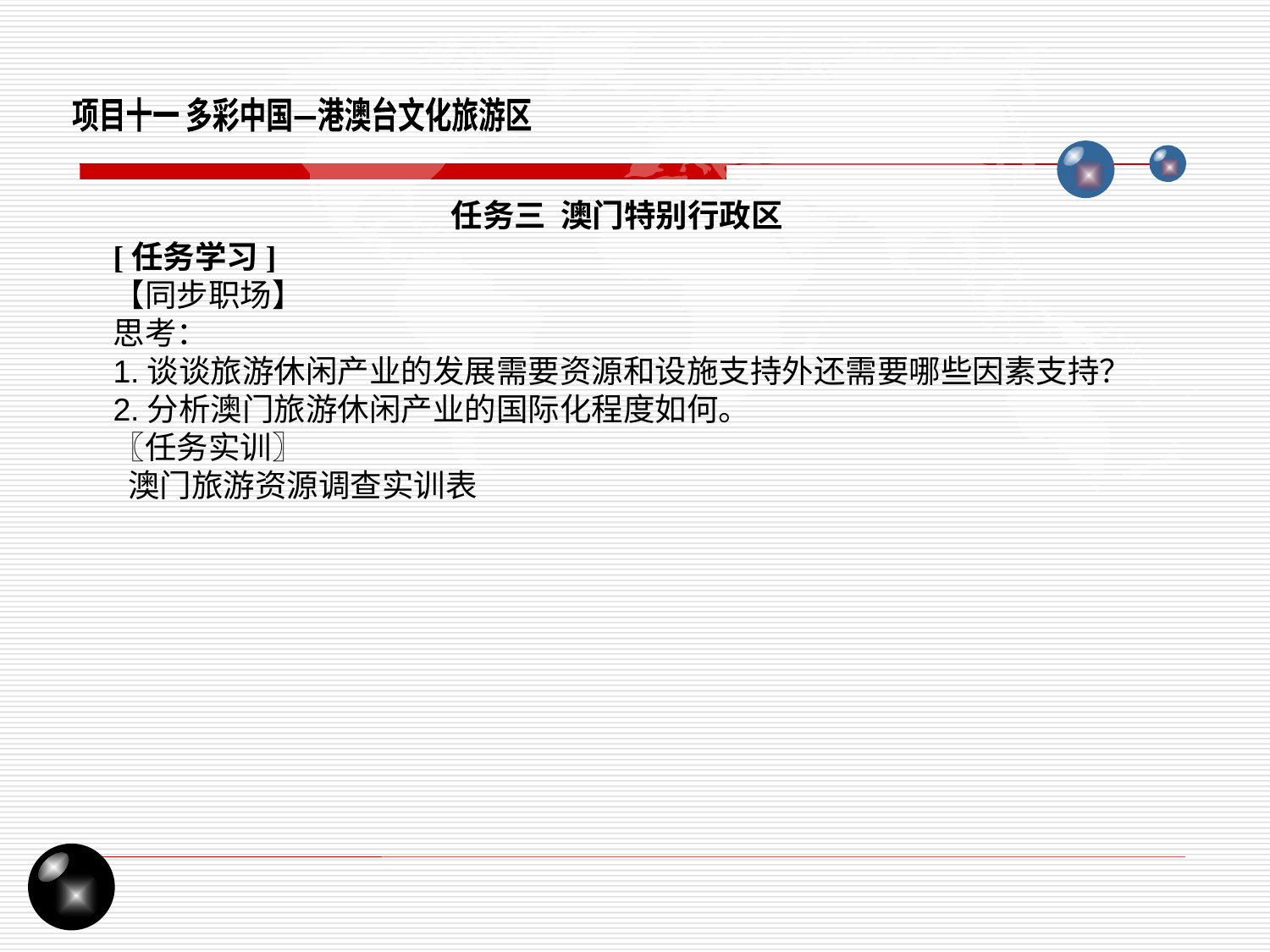

项目十一 多彩中国—港澳台文化旅游区
任务三  澳门特别行政区
[任务学习]
【同步职场】
思考：
1.谈谈旅游休闲产业的发展需要资源和设施支持外还需要哪些因素支持？
2.分析澳门旅游休闲产业的国际化程度如何。
〖任务实训〗
 澳门旅游资源调查实训表